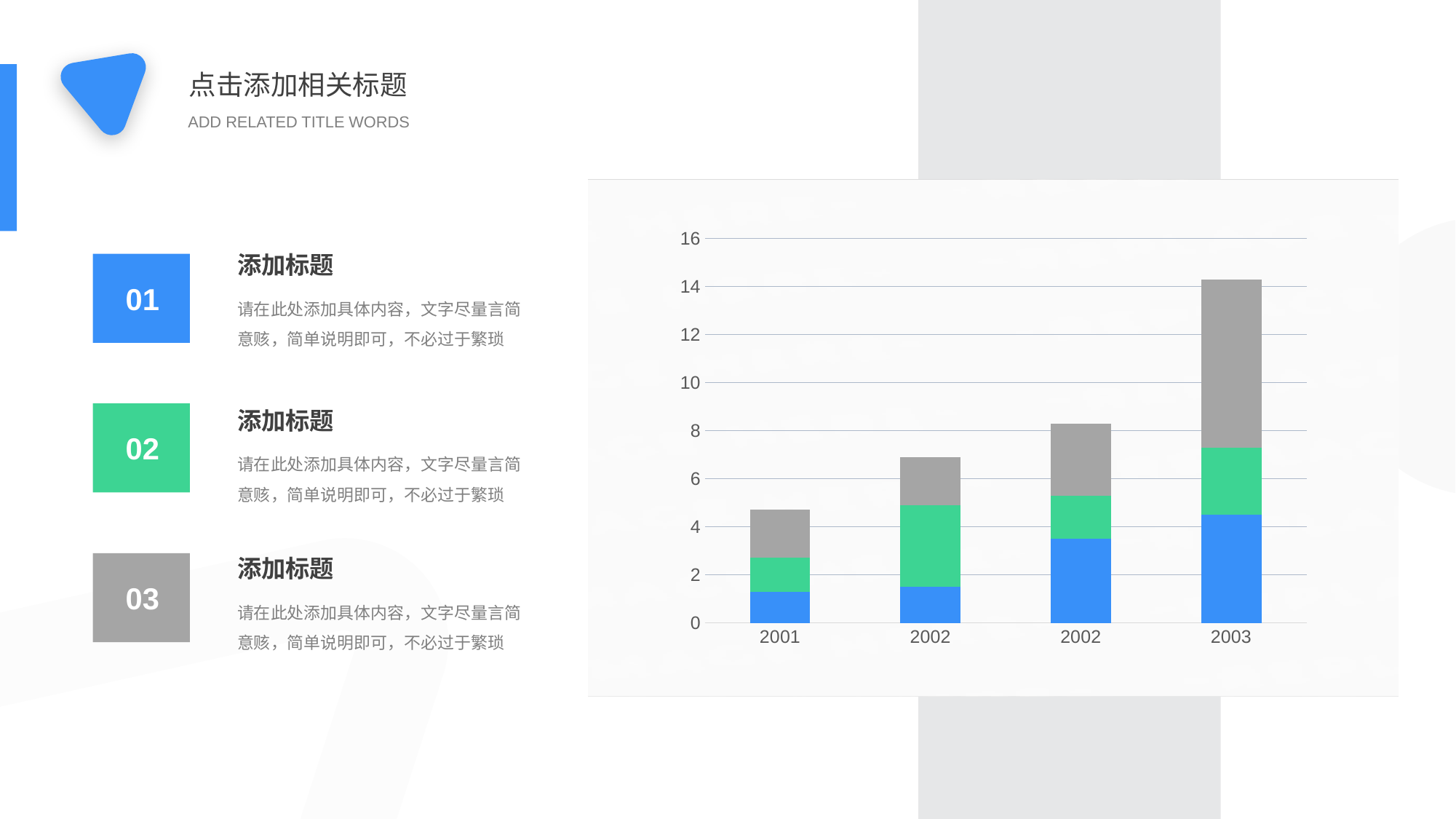

点击添加相关标题

ADD RELATED TITLE WORDS

### Chart

| Category | Series 1 | Series 2 | Series 3 |
|---|---|---|---|
| 2001 | 1.3 | 1.4 | 2.0 |
| 2002 | 1.5 | 3.4 | 2.0 |
| 2002 | 3.5 | 1.8 | 3.0 |
| 2003 | 4.5 | 2.8 | 7.0 |
添加标题

01
请在此处添加具体内容，文字尽量言简意赅，简单说明即可，不必过于繁琐
添加标题

02
请在此处添加具体内容，文字尽量言简意赅，简单说明即可，不必过于繁琐

添加标题

03
请在此处添加具体内容，文字尽量言简意赅，简单说明即可，不必过于繁琐